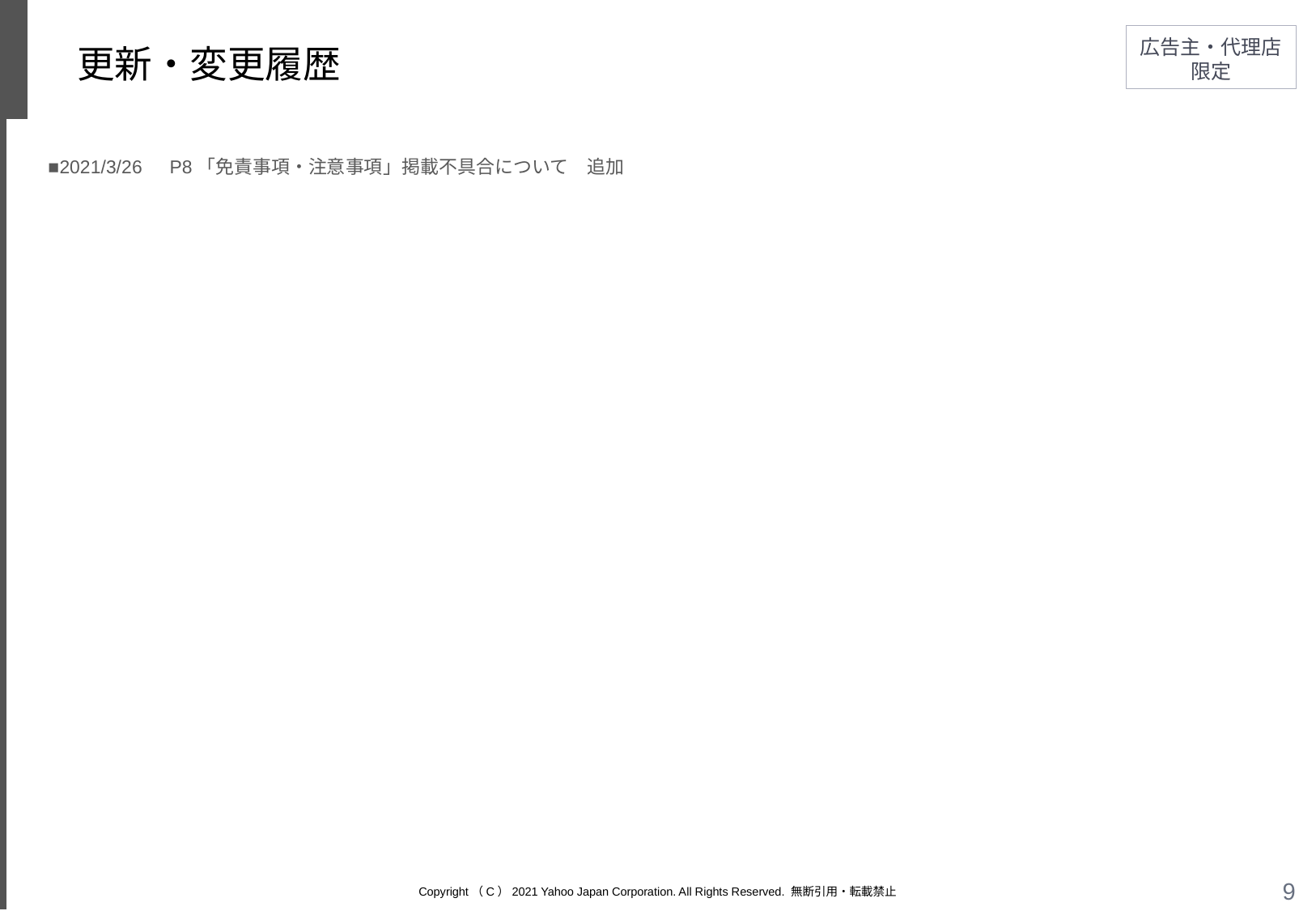

# 更新・変更履歴
■2021/3/26　P8「免責事項・注意事項」掲載不具合について　追加

Copyright（C）2021 Yahoo Japan Corporation. All Rights Reserved. 無断引用・転載禁止